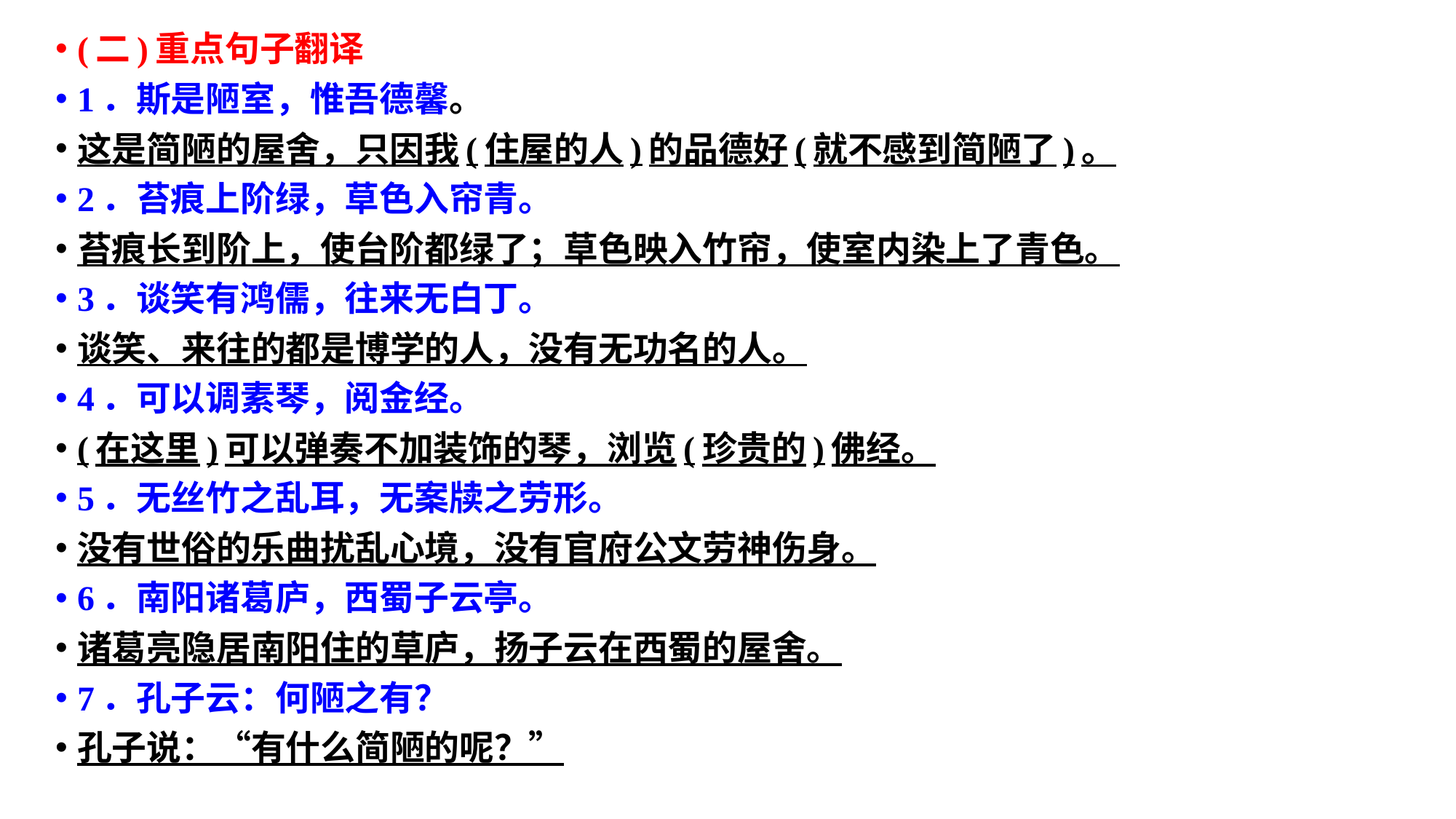

(二)重点句子翻译
1．斯是陋室，惟吾德馨。
这是简陋的屋舍，只因我(住屋的人)的品德好(就不感到简陋了)。
2．苔痕上阶绿，草色入帘青。
苔痕长到阶上，使台阶都绿了；草色映入竹帘，使室内染上了青色。
3．谈笑有鸿儒，往来无白丁。
谈笑、来往的都是博学的人，没有无功名的人。
4．可以调素琴，阅金经。
(在这里)可以弹奏不加装饰的琴，浏览(珍贵的)佛经。
5．无丝竹之乱耳，无案牍之劳形。
没有世俗的乐曲扰乱心境，没有官府公文劳神伤身。
6．南阳诸葛庐，西蜀子云亭。
诸葛亮隐居南阳住的草庐，扬子云在西蜀的屋舍。
7．孔子云：何陋之有？
孔子说：“有什么简陋的呢？”